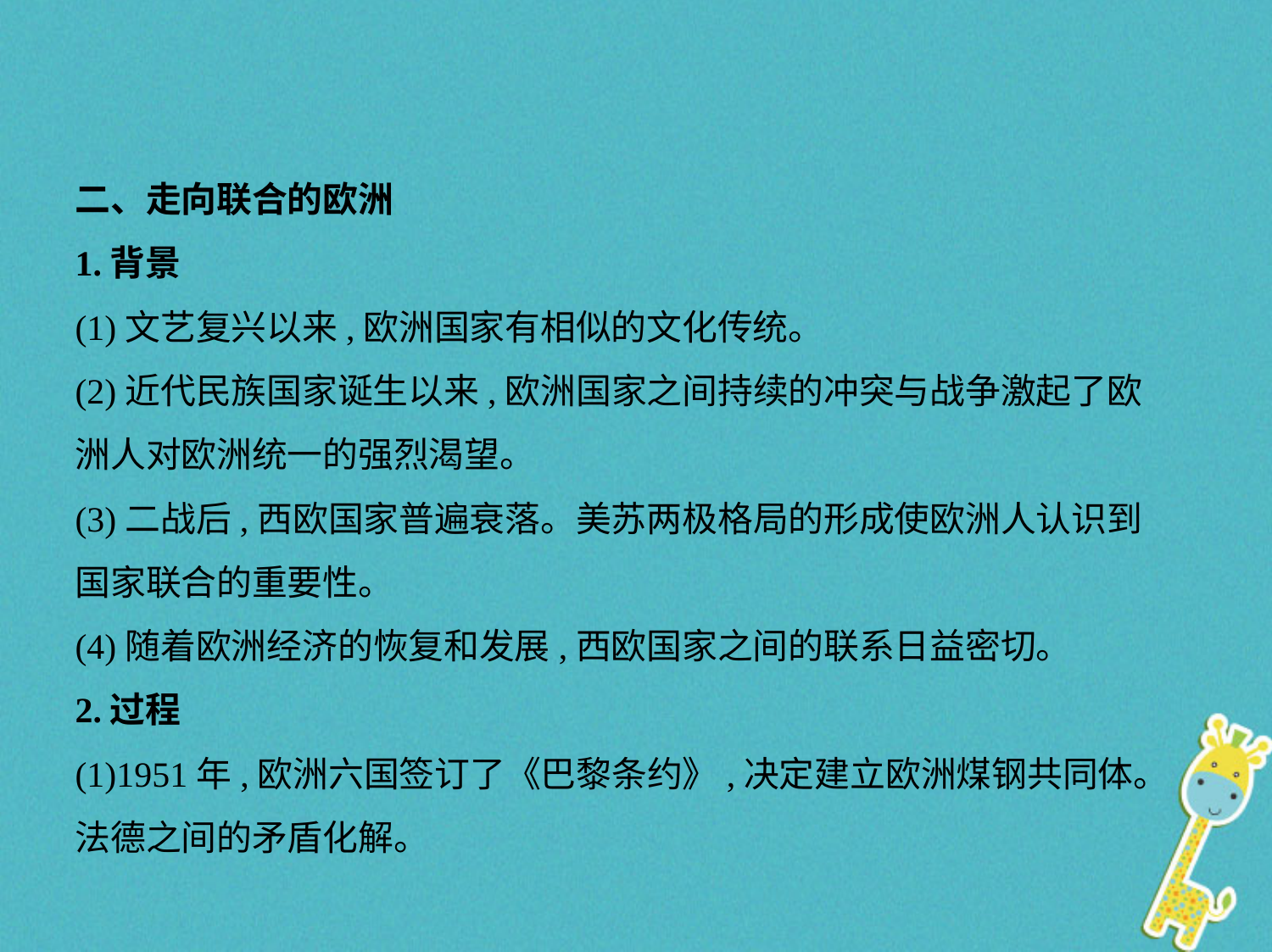

二、走向联合的欧洲
1.背景
(1)文艺复兴以来,欧洲国家有相似的文化传统。
(2)近代民族国家诞生以来,欧洲国家之间持续的冲突与战争激起了欧
洲人对欧洲统一的强烈渴望。
(3)二战后,西欧国家普遍衰落。美苏两极格局的形成使欧洲人认识到
国家联合的重要性。
(4)随着欧洲经济的恢复和发展,西欧国家之间的联系日益密切。
2.过程
(1)1951年,欧洲六国签订了《巴黎条约》,决定建立欧洲煤钢共同体。
法德之间的矛盾化解。